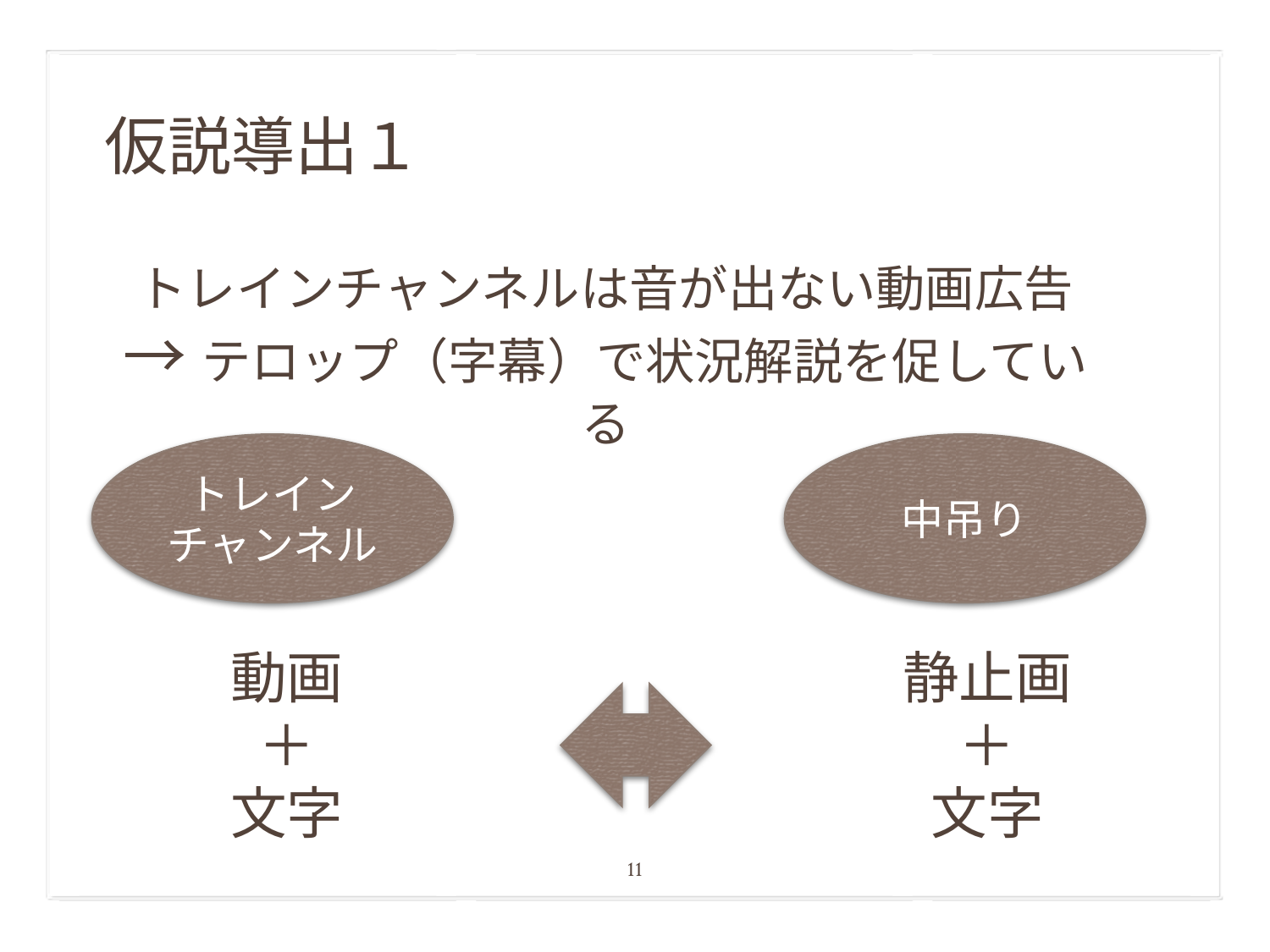

仮説導出１
トレインチャンネルは音が出ない動画広告
→テロップ（字幕）で状況解説を促している
トレイン
チャンネル
中吊り
動画
＋
文字
静止画
＋
文字

11